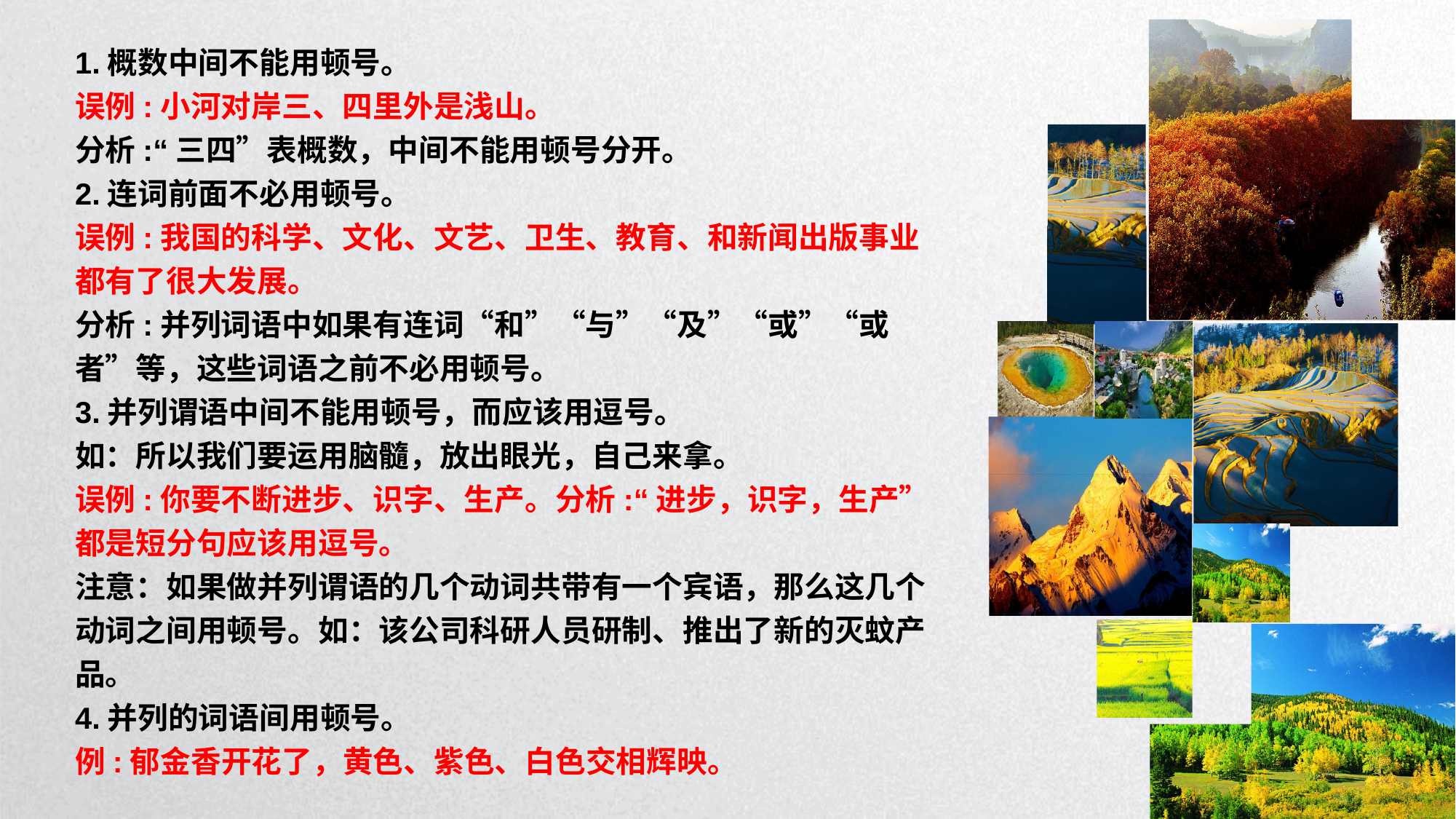

1.概数中间不能用顿号。
误例:小河对岸三、四里外是浅山。
分析:“三四”表概数，中间不能用顿号分开。
2.连词前面不必用顿号。
误例:我国的科学、文化、文艺、卫生、教育、和新闻出版事业都有了很大发展。
分析:并列词语中如果有连词“和”“与”“及”“或”“或者”等，这些词语之前不必用顿号。
3.并列谓语中间不能用顿号，而应该用逗号。
如：所以我们要运用脑髓，放出眼光，自己来拿。
误例:你要不断进步、识字、生产。分析:“进步，识字，生产”都是短分句应该用逗号。
注意：如果做并列谓语的几个动词共带有一个宾语，那么这几个动词之间用顿号。如：该公司科研人员研制、推出了新的灭蚊产品。
4.并列的词语间用顿号。
例:郁金香开花了，黄色、紫色、白色交相辉映。